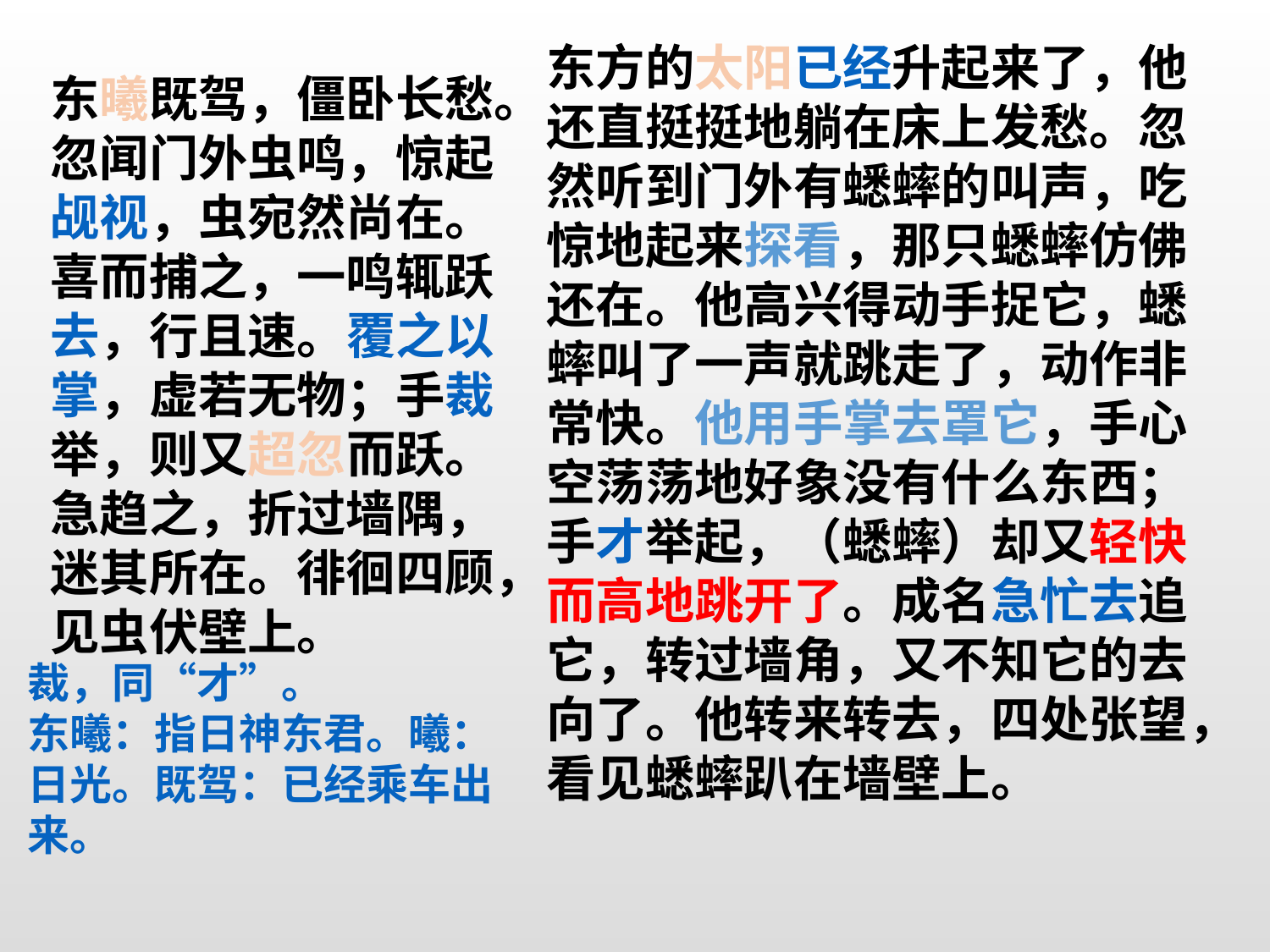

东方的太阳已经升起来了，他还直挺挺地躺在床上发愁。忽然听到门外有蟋蟀的叫声，吃惊地起来探看，那只蟋蟀仿佛还在。他高兴得动手捉它，蟋蟀叫了一声就跳走了，动作非常快。他用手掌去罩它，手心空荡荡地好象没有什么东西；手才举起，（蟋蟀）却又轻快而高地跳开了。成名急忙去追它，转过墙角，又不知它的去向了。他转来转去，四处张望，看见蟋蟀趴在墙壁上。
东曦既驾，僵卧长愁。忽闻门外虫鸣，惊起觇视，虫宛然尚在。喜而捕之，一鸣辄跃去，行且速。覆之以掌，虚若无物；手裁举，则又超忽而跃。急趋之，折过墙隅，迷其所在。徘徊四顾，见虫伏壁上。
裁，同“才”。
东曦：指日神东君。曦：日光。既驾：已经乘车出来。